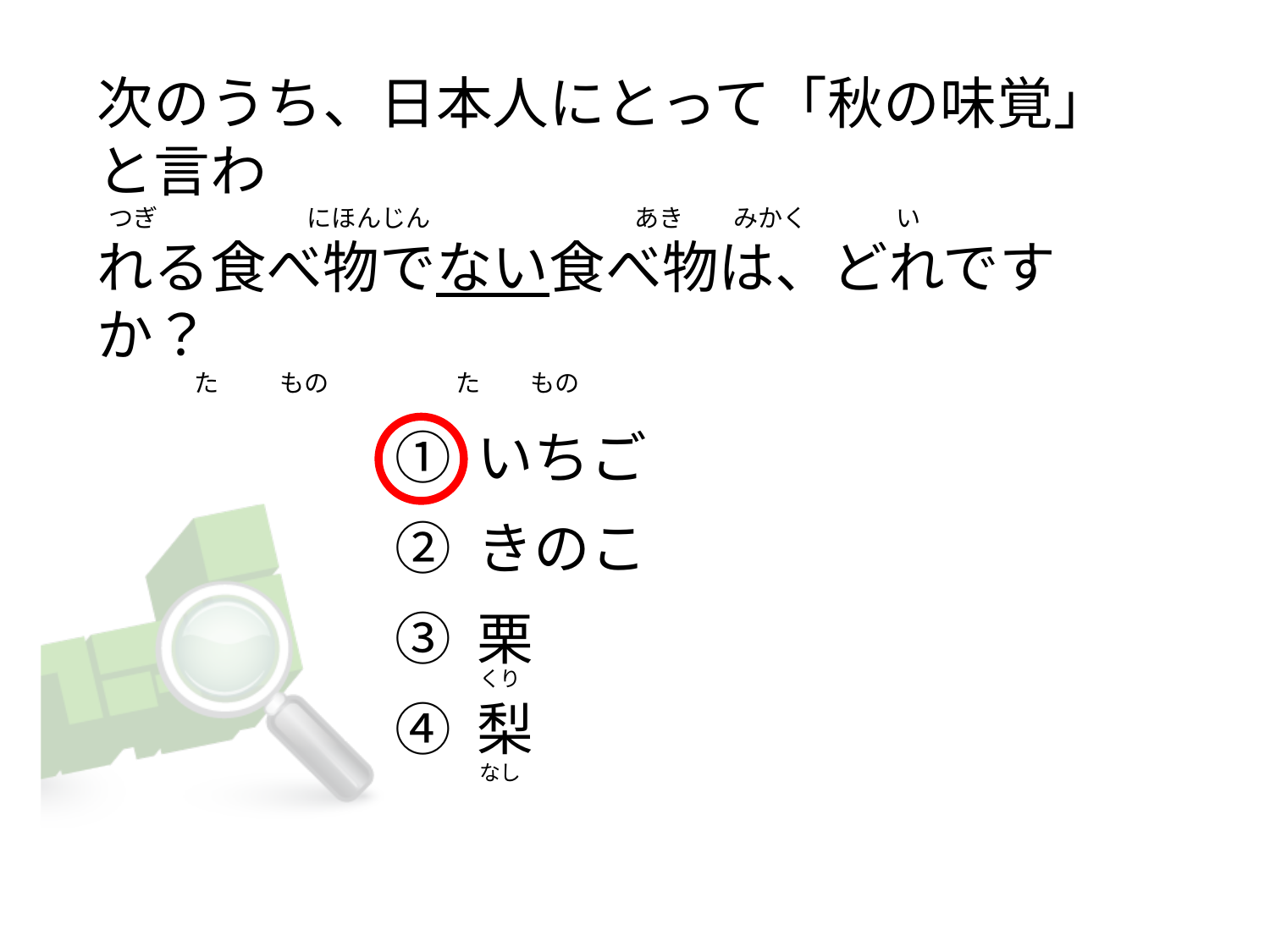

次のうち、日本人にとって「秋の味覚」と言わ
 つぎ                           にほんじん                                     あき         みかく                い
れる食べ物でない食べ物は、どれですか？
                た           もの                       た         もの
① いちご
② きのこ
③ 栗
④ 梨

くり
なし